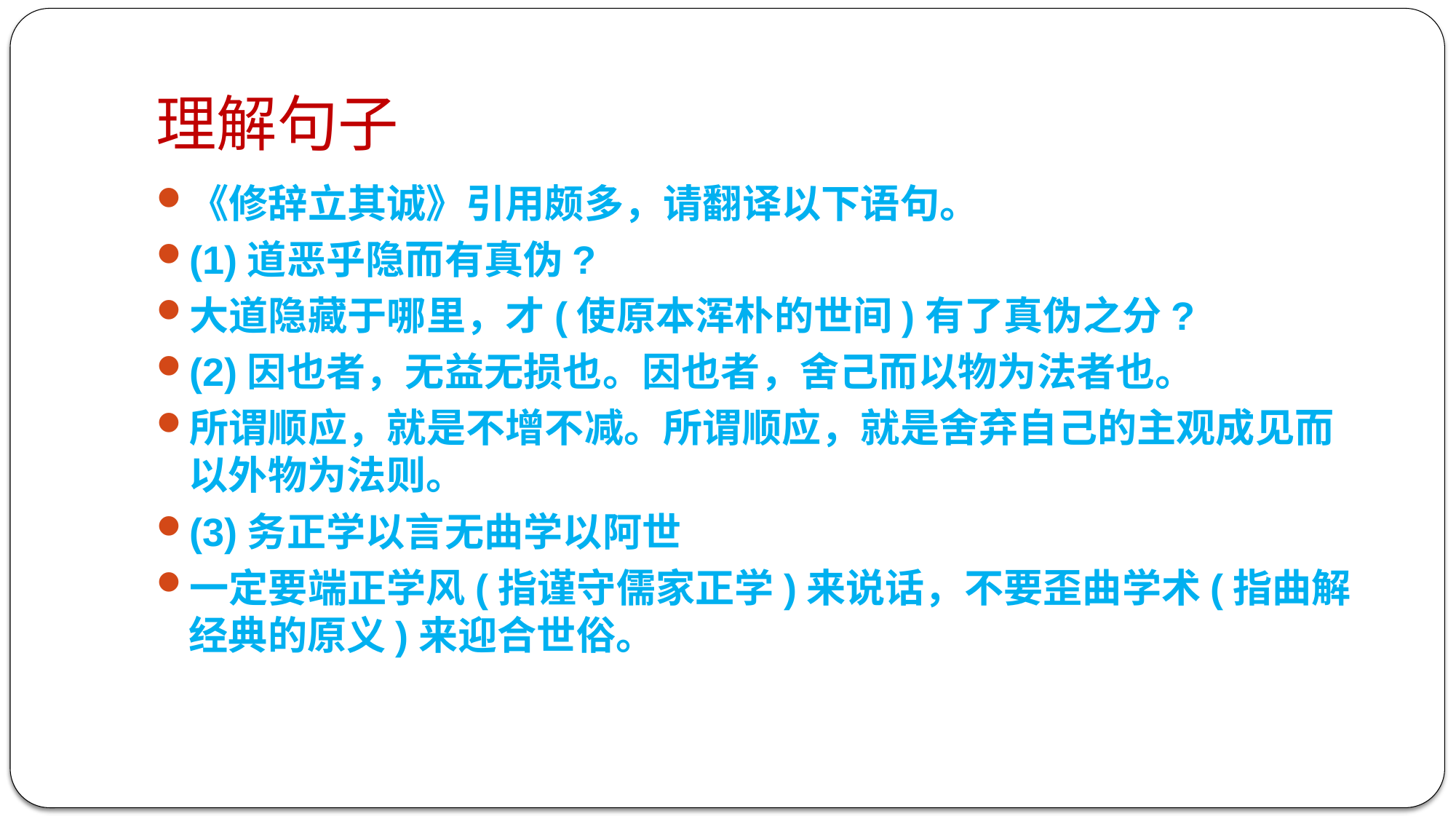

# 理解句子
《修辞立其诚》引用颇多，请翻译以下语句。
(1)道恶乎隐而有真伪?
大道隐藏于哪里，才(使原本浑朴的世间)有了真伪之分?
(2)因也者，无益无损也。因也者，舍己而以物为法者也。
所谓顺应，就是不增不减。所谓顺应，就是舍弃自己的主观成见而以外物为法则。
(3)务正学以言无曲学以阿世
一定要端正学风(指谨守儒家正学)来说话，不要歪曲学术(指曲解经典的原义)来迎合世俗。